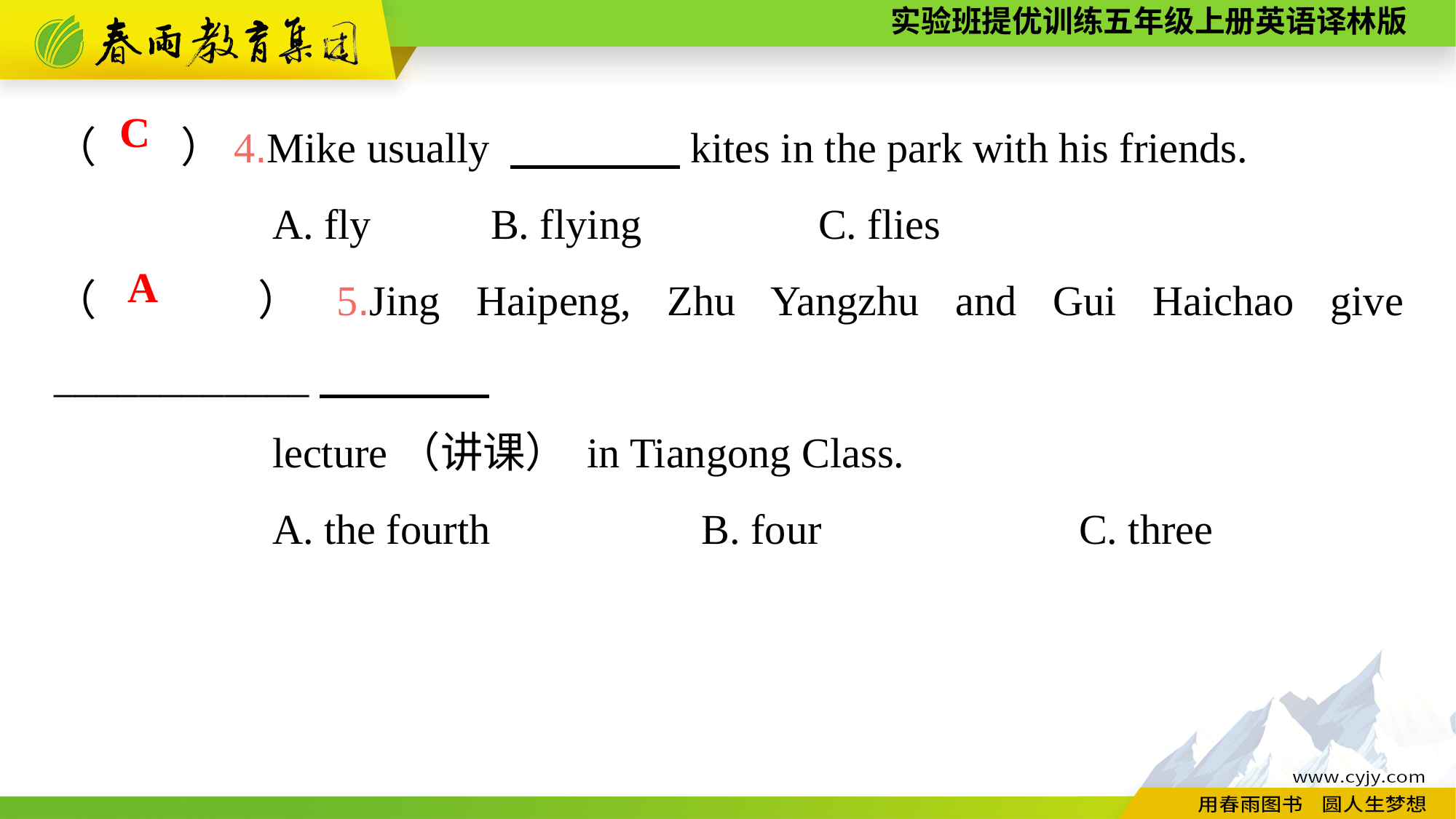

（　　）4.Mike usually 　　　　kites in the park with his friends.
		A. fly		B. flying		C. flies
（　　）5.Jing Haipeng, Zhu Yangzhu and Gui Haichao give ____________
		lecture（讲课） in Tiangong Class.
		A. the fourth                    B. four		    C. three
C
A